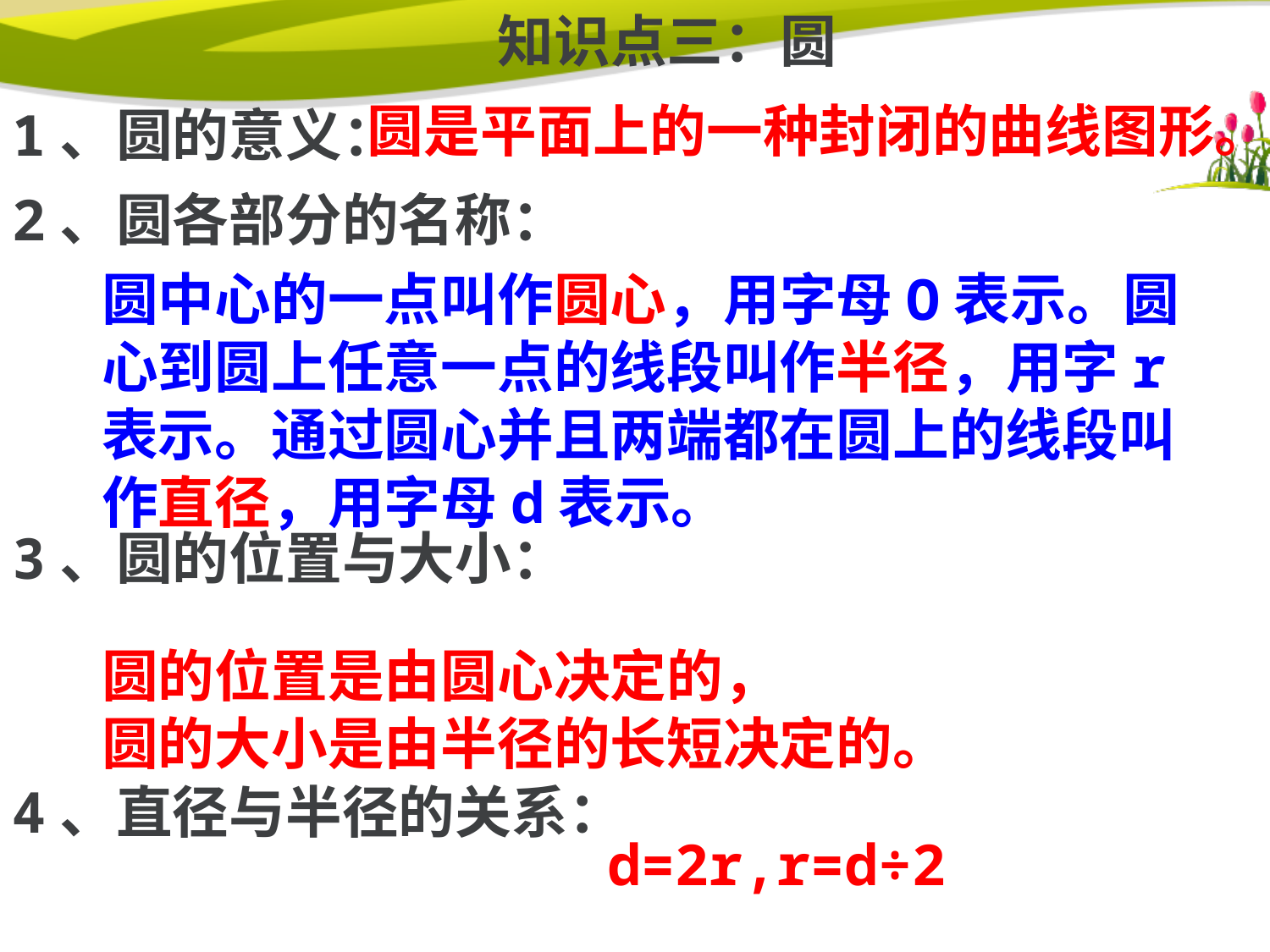

知识点三：圆
圆是平面上的一种封闭的曲线图形。
1、圆的意义：
2、圆各部分的名称：

3、圆的位置与大小：

4、直径与半径的关系：
圆中心的一点叫作圆心，用字母O表示。圆心到圆上任意一点的线段叫作半径，用字r表示。通过圆心并且两端都在圆上的线段叫作直径，用字母d表示。
圆的位置是由圆心决定的，
圆的大小是由半径的长短决定的。
d=2r,r=d÷2